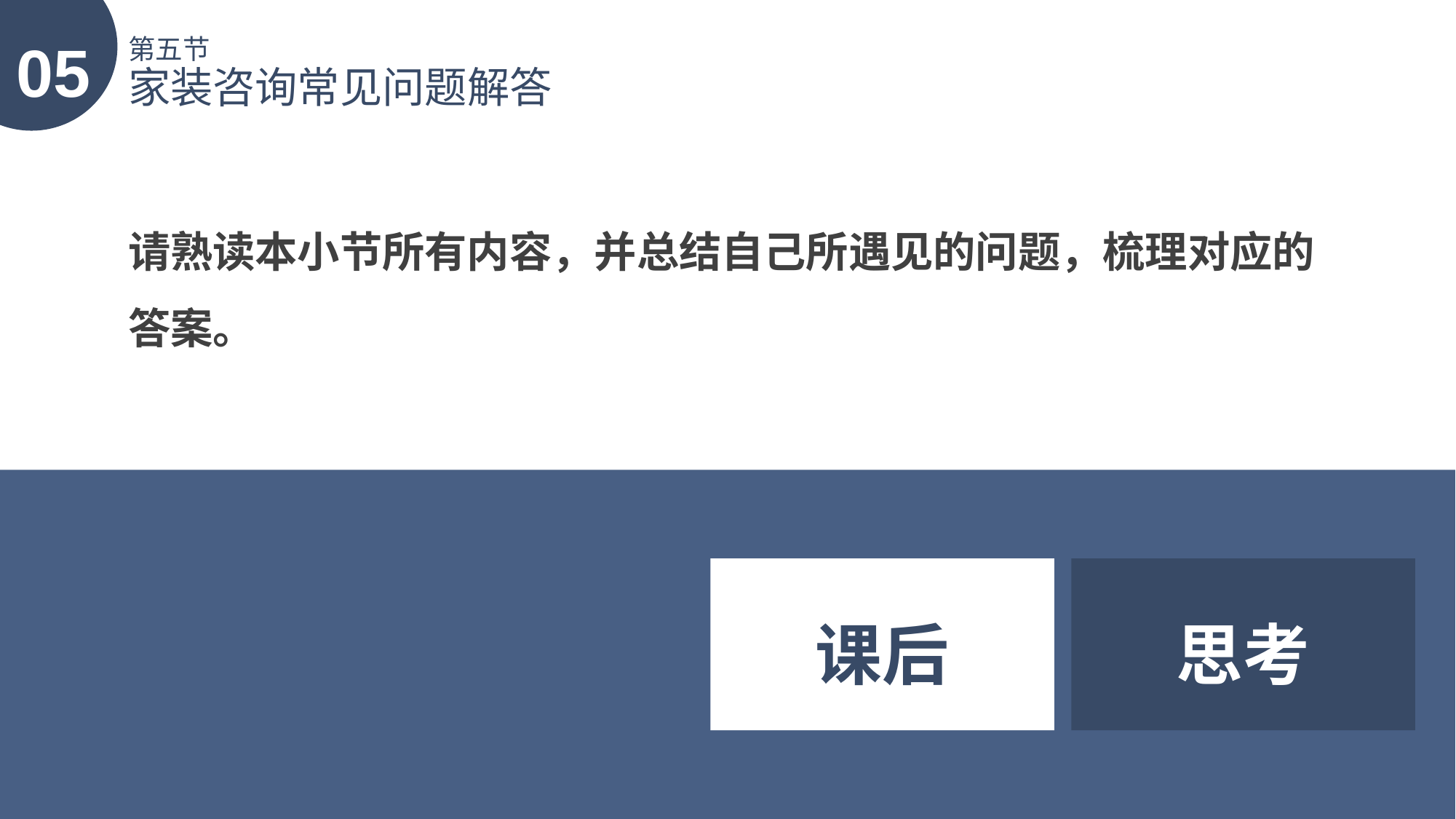

05
第五节
家装咨询常见问题解答
请熟读本小节所有内容，并总结自己所遇见的问题，梳理对应的答案。

课后
思考